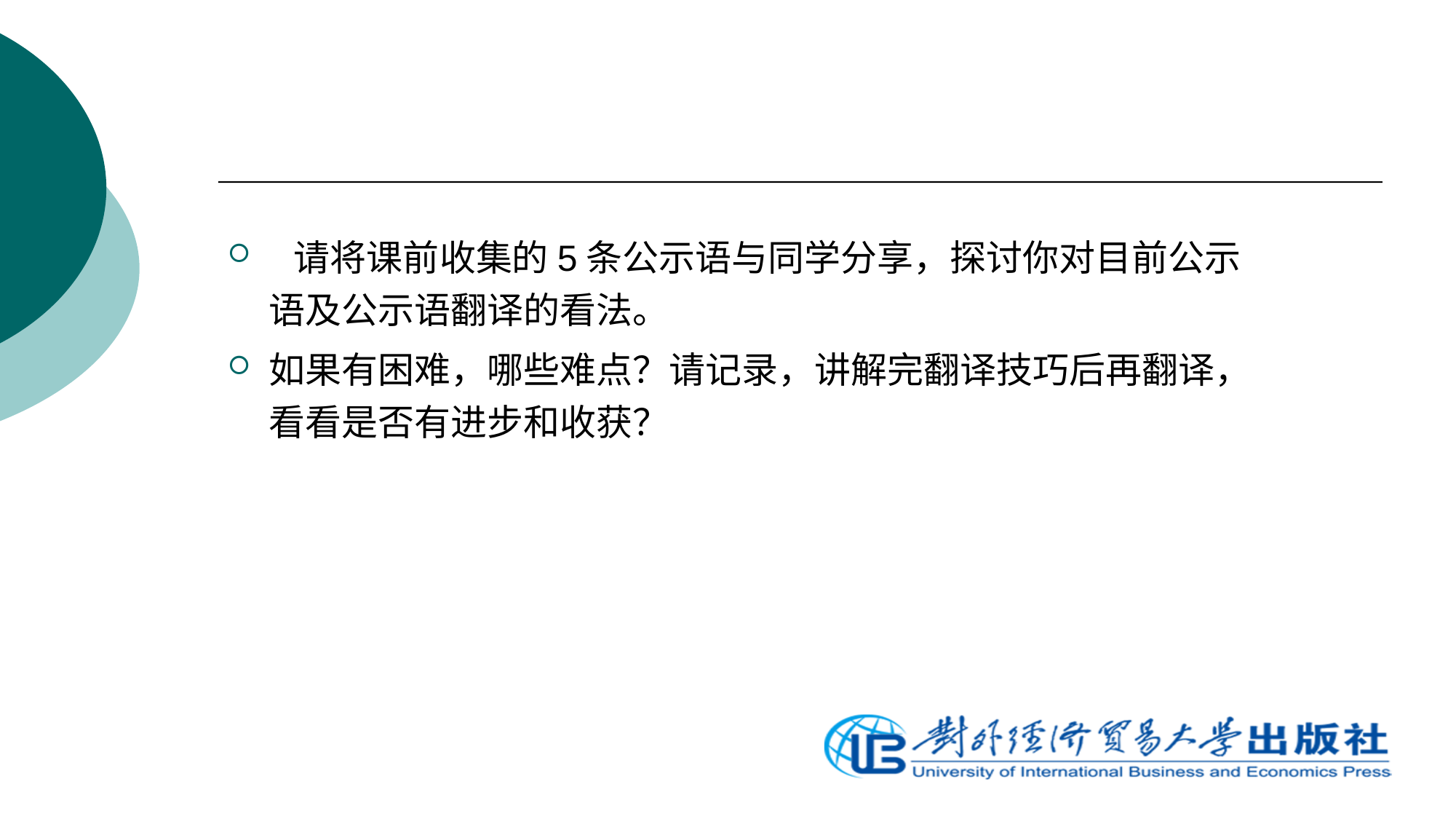

请将课前收集的5条公示语与同学分享，探讨你对目前公示语及公示语翻译的看法。
如果有困难，哪些难点？请记录，讲解完翻译技巧后再翻译，看看是否有进步和收获？